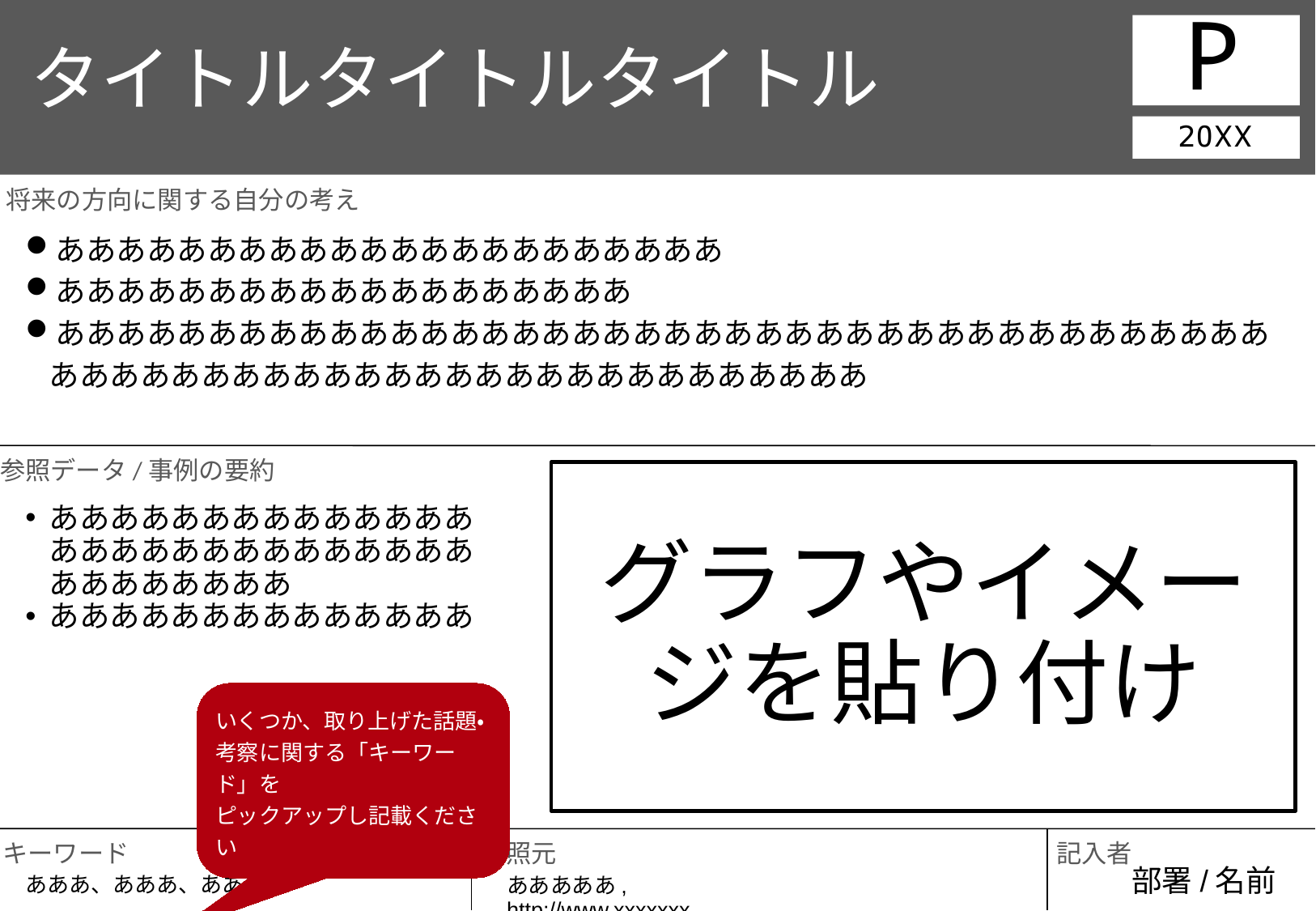

タイトルタイトルタイトル
P
20XX
ああああああああああああああああああああああ
あああああああああああああああああああ
あああああああああああああああああああああああああああああああああああああああああああああああああああああああああああああああああああ
グラフやイメージを貼り付け
ああああああああああああああああああああああああああああああああああああ
ああああああああああああああ
いくつか、取り上げた話題・
考察に関する「キーワード」を
ピックアップし記載ください
部署/名前
あああ、あああ、あああ
あああああ, http://www.xxxxxxx